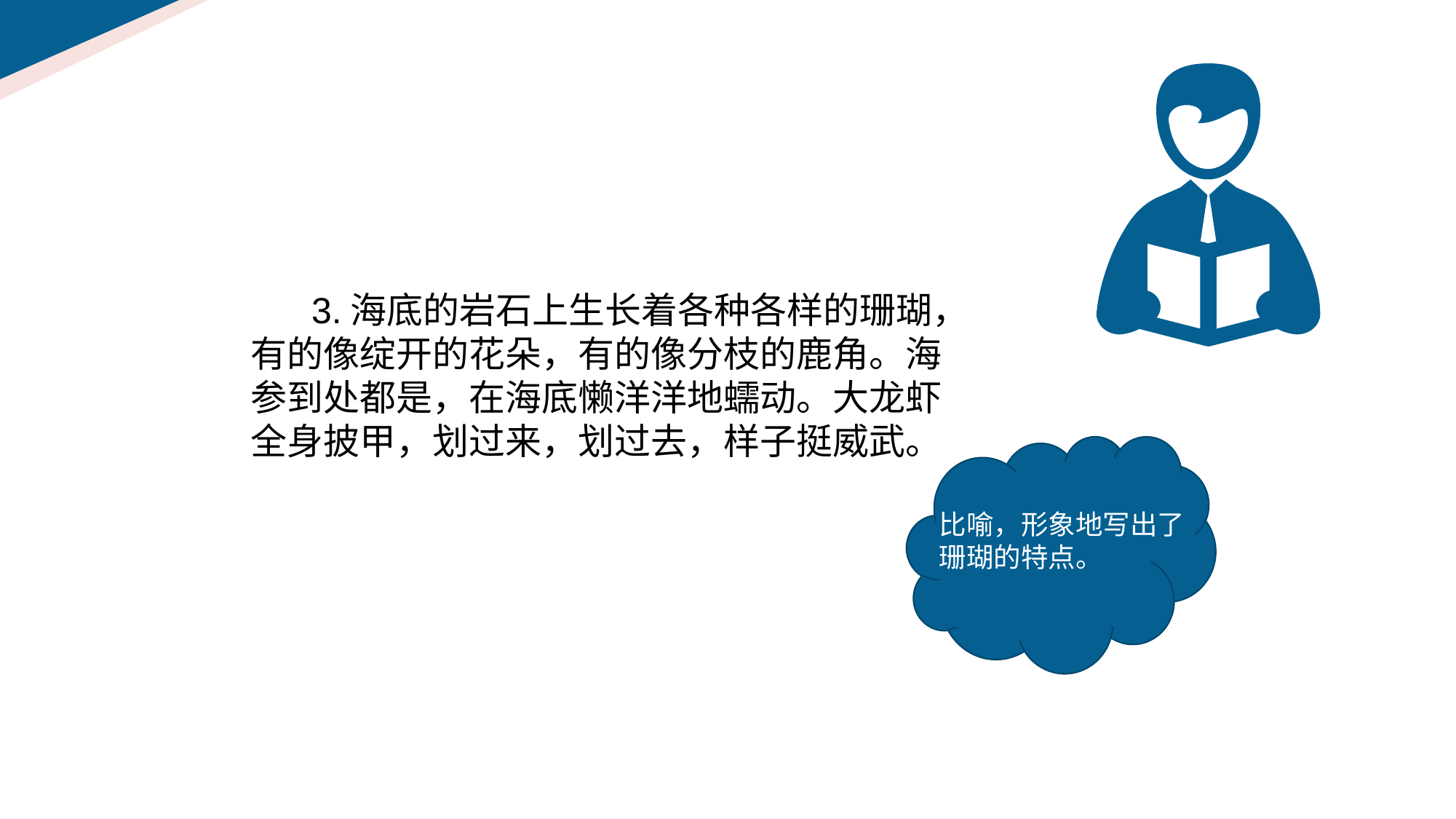

3.海底的岩石上生长着各种各样的珊瑚，有的像绽开的花朵，有的像分枝的鹿角。海参到处都是，在海底懒洋洋地蠕动。大龙虾全身披甲，划过来，划过去，样子挺威武。

比喻，形象地写出了珊瑚的特点。